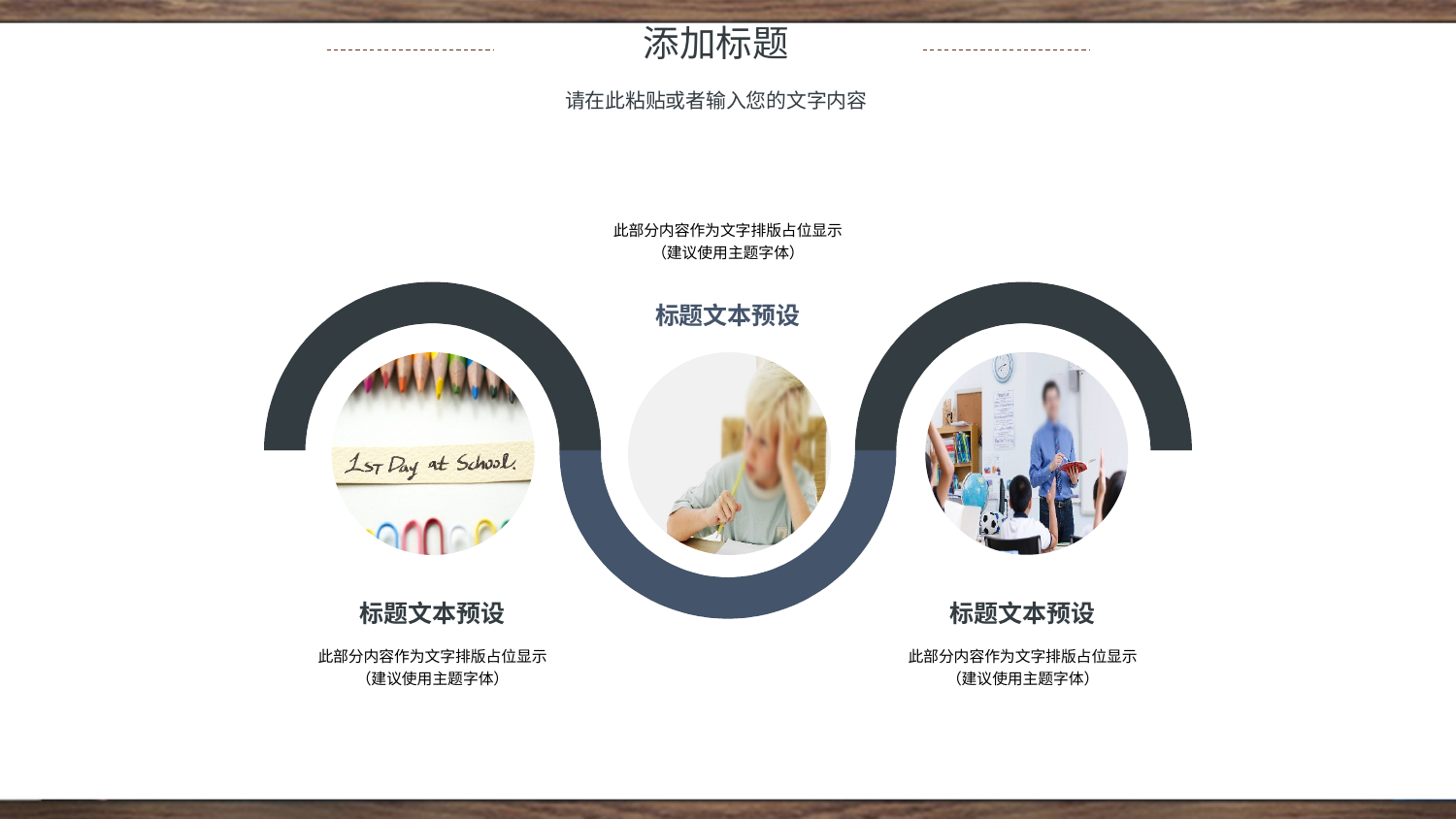

添加标题
请在此粘贴或者输入您的文字内容
此部分内容作为文字排版占位显示 （建议使用主题字体）
标题文本预设

标题文本预设
此部分内容作为文字排版占位显示 （建议使用主题字体）
标题文本预设
此部分内容作为文字排版占位显示 （建议使用主题字体）